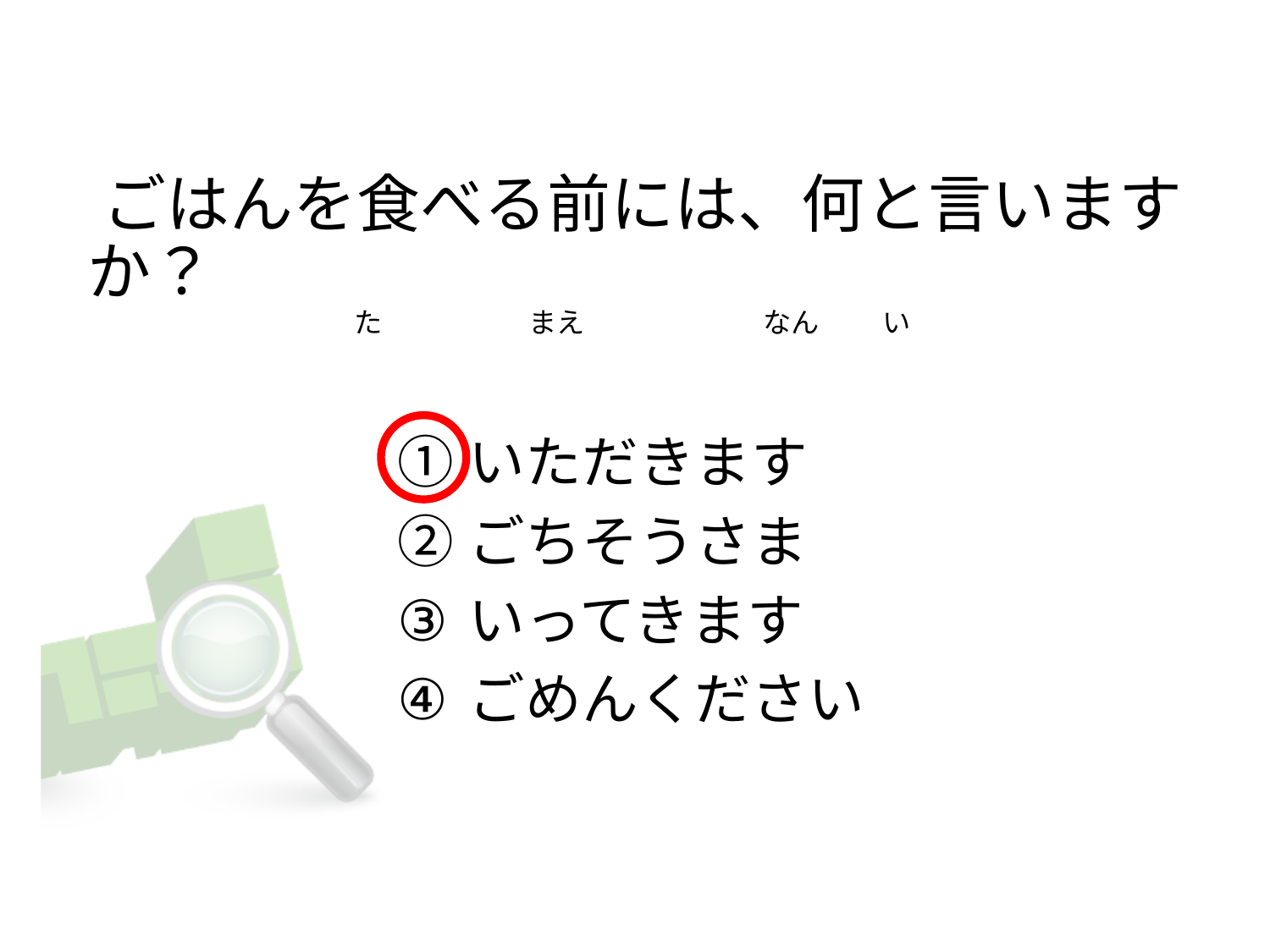

ごはんを食べる前には、何と言いますか？
                                         た                       まえ                            なん          い

いただきます
ごちそうさま
いってきます
ごめんください